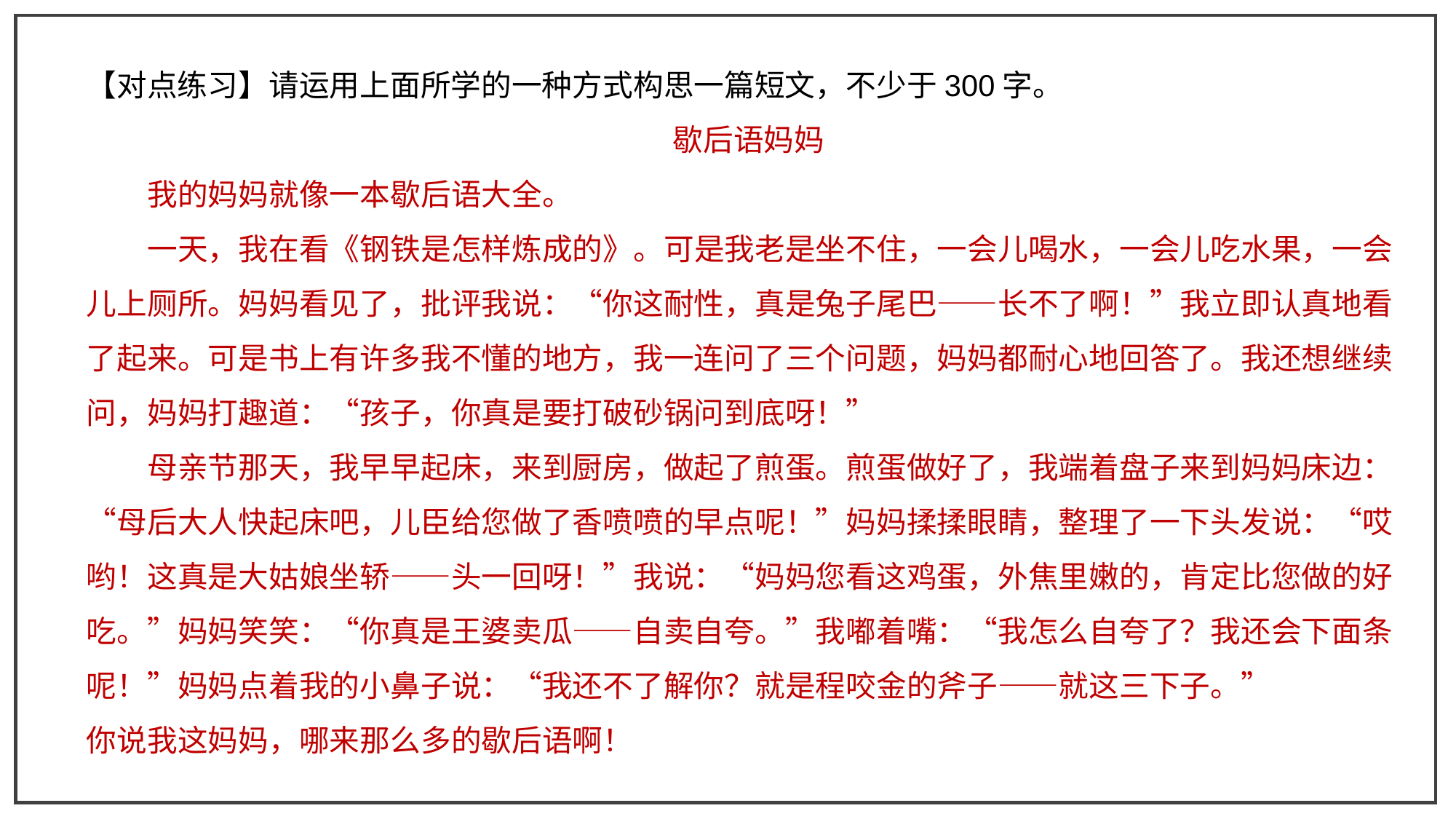

【对点练习】请运用上面所学的一种方式构思一篇短文，不少于300字。
歇后语妈妈
　　我的妈妈就像一本歇后语大全。
　　一天，我在看《钢铁是怎样炼成的》。可是我老是坐不住，一会儿喝水，一会儿吃水果，一会儿上厕所。妈妈看见了，批评我说：“你这耐性，真是兔子尾巴——长不了啊！”我立即认真地看了起来。可是书上有许多我不懂的地方，我一连问了三个问题，妈妈都耐心地回答了。我还想继续问，妈妈打趣道：“孩子，你真是要打破砂锅问到底呀！”
　　母亲节那天，我早早起床，来到厨房，做起了煎蛋。煎蛋做好了，我端着盘子来到妈妈床边：“母后大人快起床吧，儿臣给您做了香喷喷的早点呢！”妈妈揉揉眼睛，整理了一下头发说：“哎哟！这真是大姑娘坐轿——头一回呀！”我说：“妈妈您看这鸡蛋，外焦里嫩的，肯定比您做的好吃。”妈妈笑笑：“你真是王婆卖瓜——自卖自夸。”我嘟着嘴：“我怎么自夸了？我还会下面条呢！”妈妈点着我的小鼻子说：“我还不了解你？就是程咬金的斧子——就这三下子。”
你说我这妈妈，哪来那么多的歇后语啊！